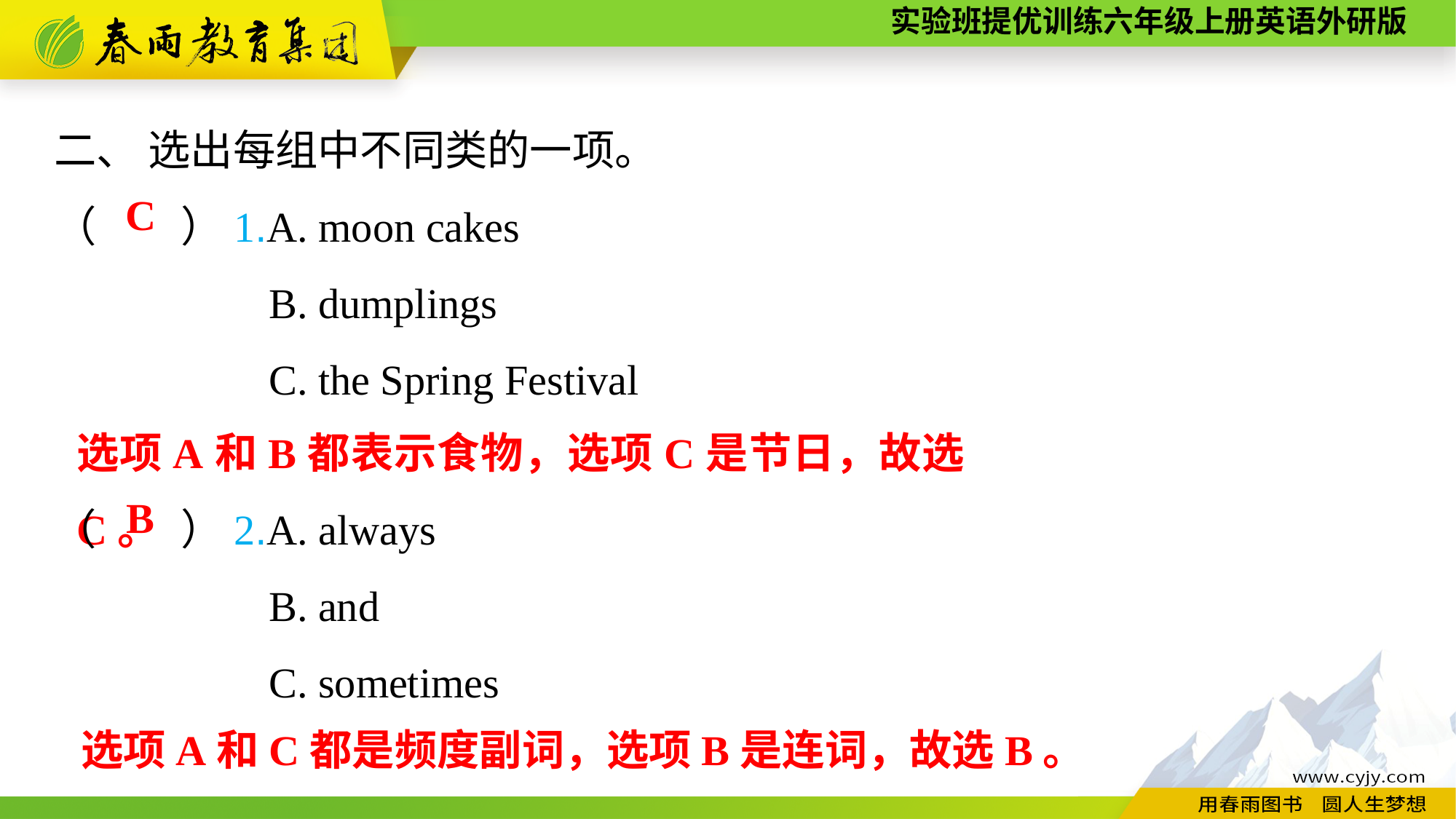

二、 选出每组中不同类的一项。
（　　）1.A. moon cakes
B. dumplings
C. the Spring Festival
C
选项A和B都表示食物，选项C是节日，故选C。
（　　）2.A. always
B. and
C. sometimes
B
选项A和C都是频度副词，选项B是连词，故选B。